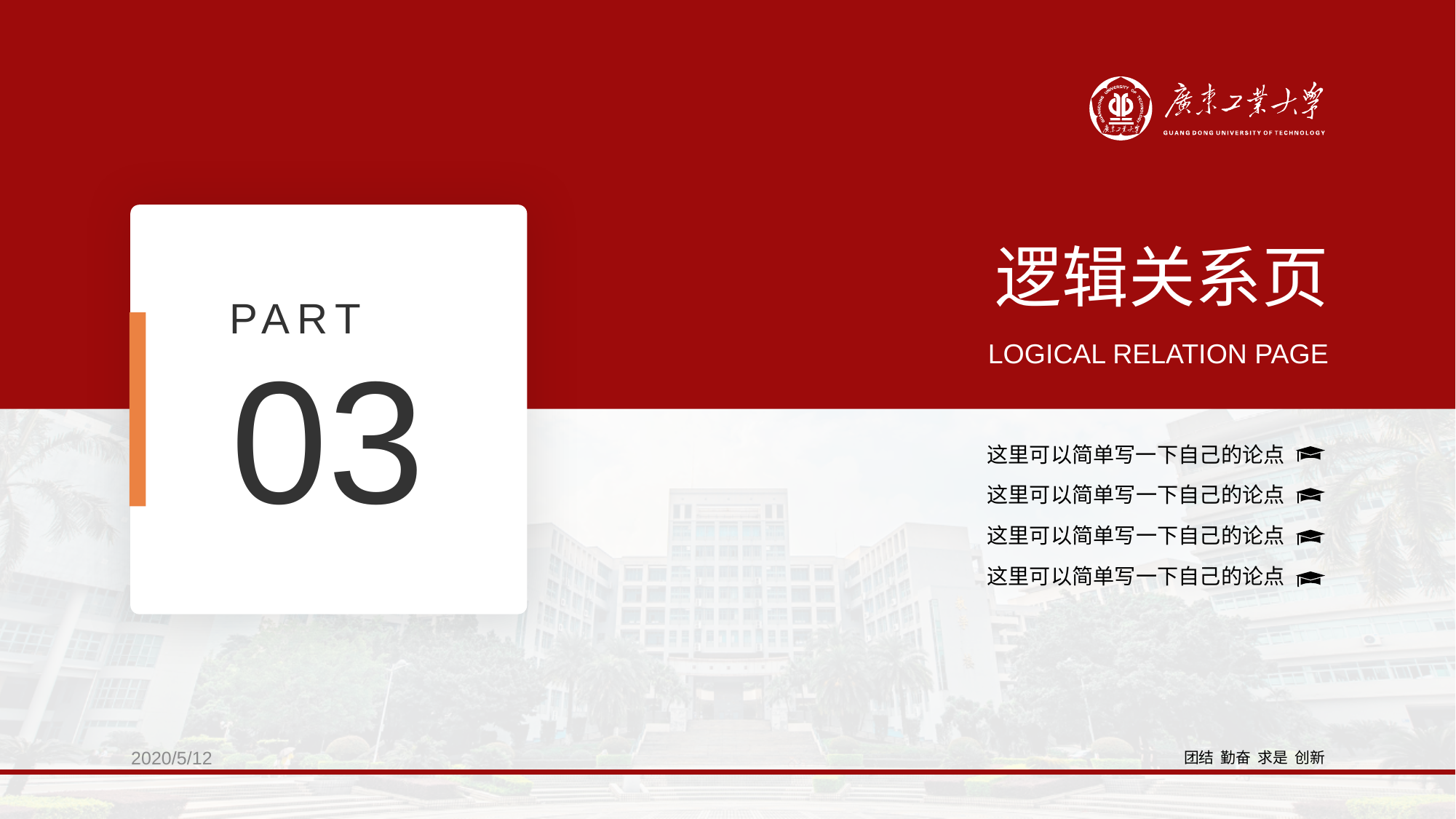

逻辑关系页
PART
LOGICAL RELATION PAGE
03
这里可以简单写一下自己的论点
这里可以简单写一下自己的论点

这里可以简单写一下自己的论点

这里可以简单写一下自己的论点